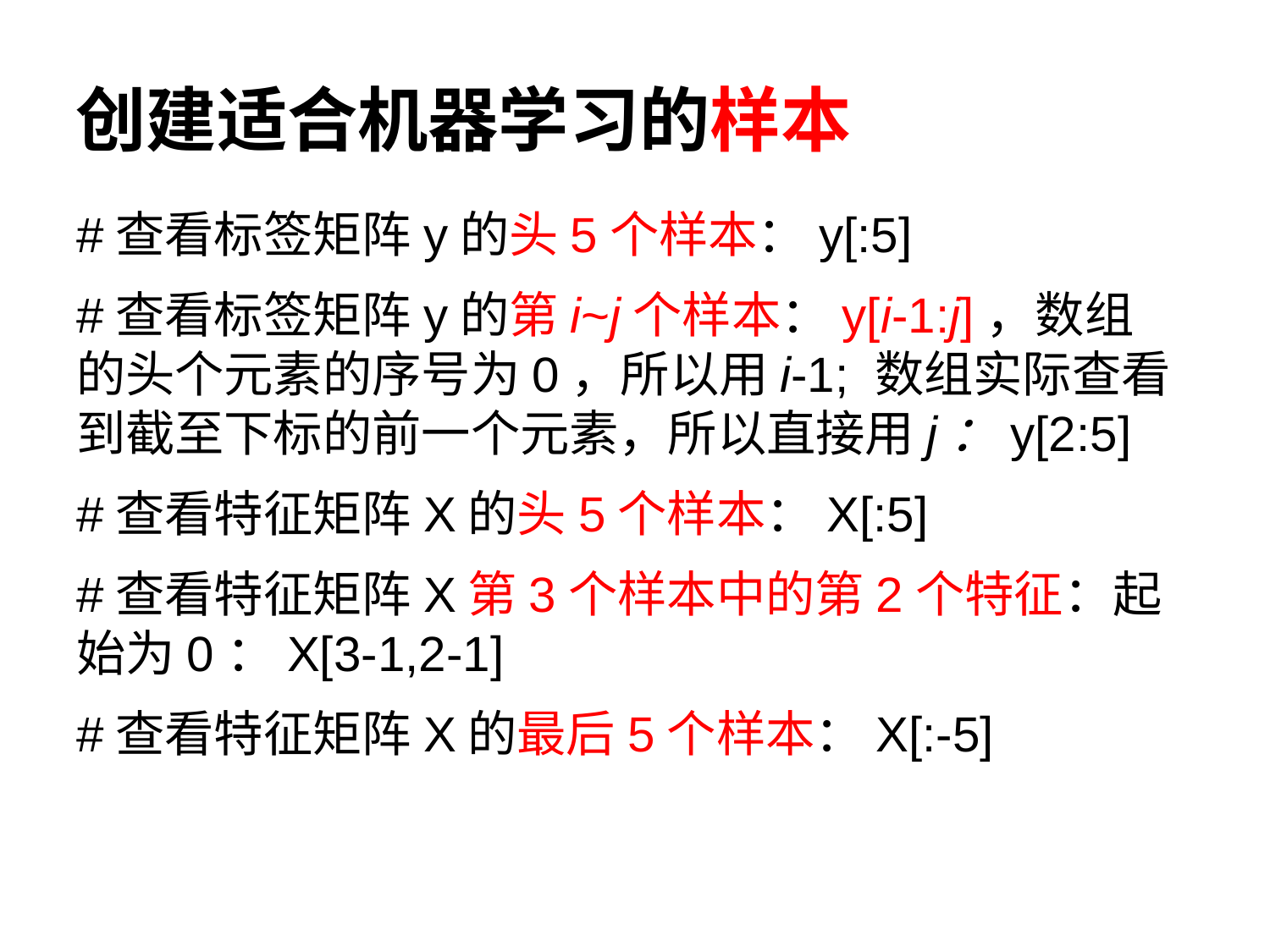

# 创建适合机器学习的样本
#查看标签矩阵y的头5个样本：y[:5]
#查看标签矩阵y的第i~j个样本：y[i-1:j]，数组的头个元素的序号为0，所以用i-1; 数组实际查看到截至下标的前一个元素，所以直接用j：y[2:5]
#查看特征矩阵X的头5个样本：X[:5]
#查看特征矩阵X第3个样本中的第2个特征：起始为0：X[3-1,2-1]
#查看特征矩阵X的最后5个样本：X[:-5]